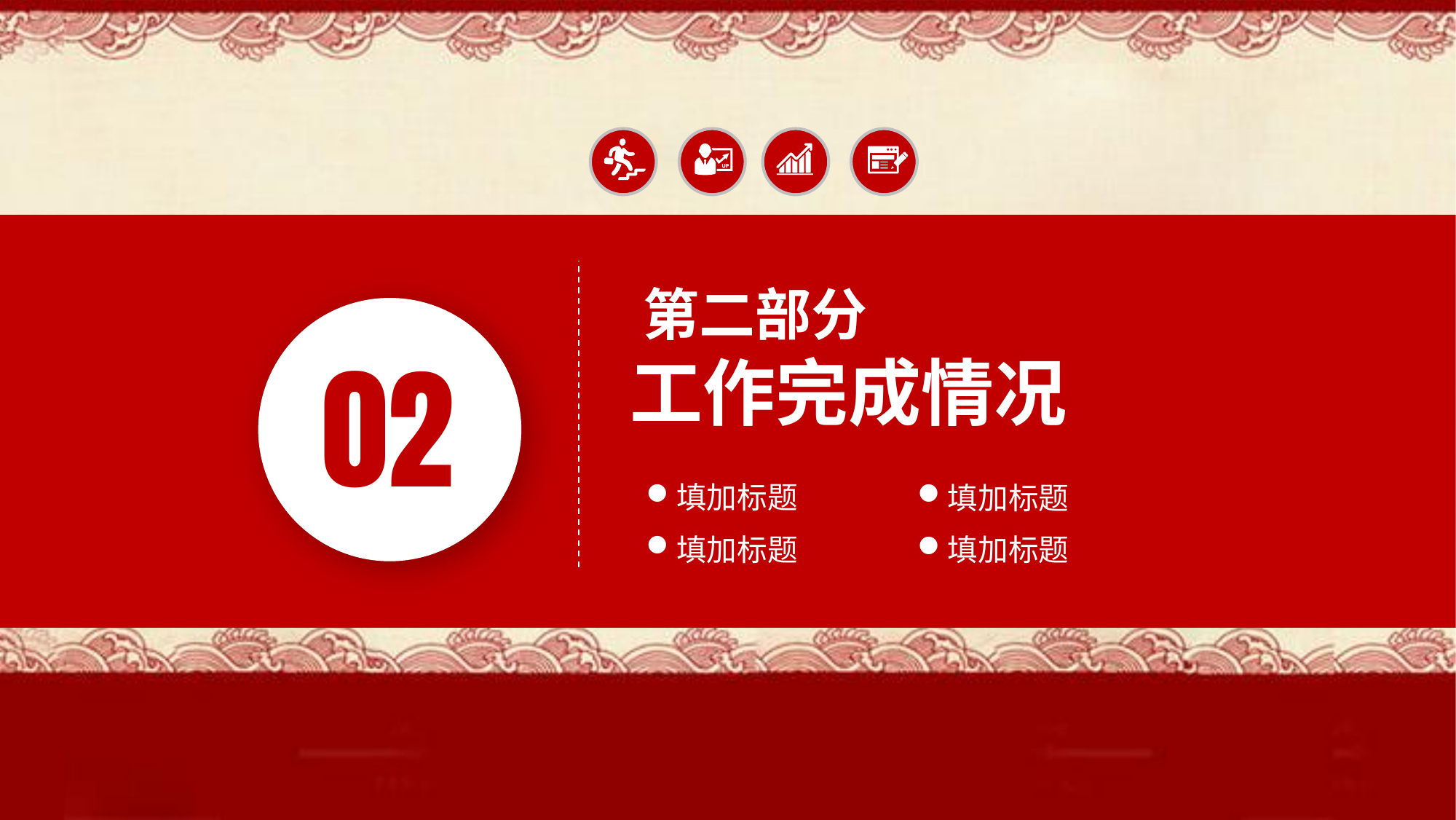

第二部分
工作完成情况

02
填加标题
填加标题
填加标题
填加标题